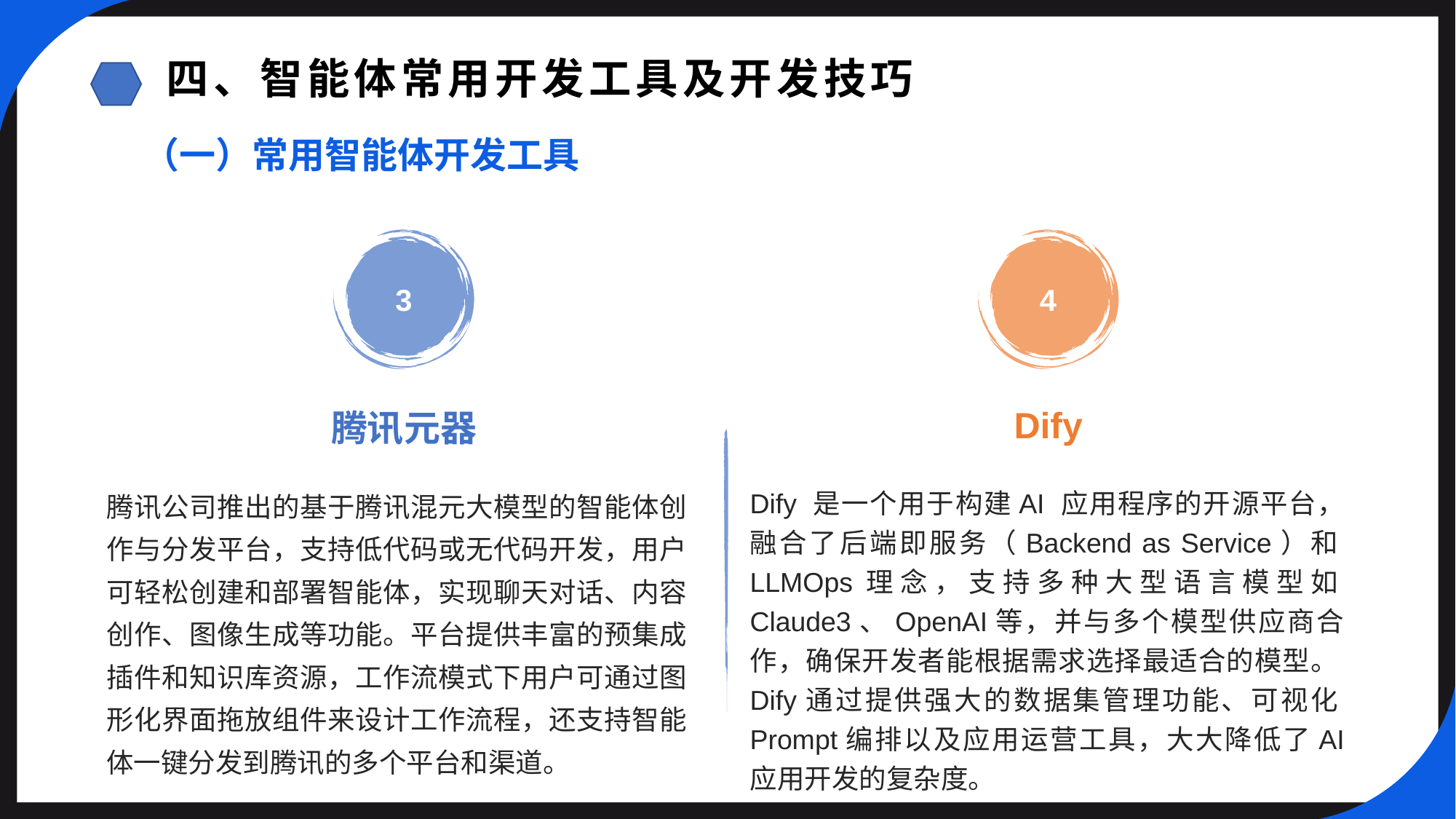

四、智能体常用开发工具及开发技巧
（一）常用智能体开发工具
3
4
Dify
腾讯元器

腾讯公司推出的基于腾讯混元大模型的智能体创作与分发平台，支持低代码或无代码开发，用户可轻松创建和部署智能体，实现聊天对话、内容创作、图像生成等功能。平台提供丰富的预集成插件和知识库资源，工作流模式下用户可通过图形化界面拖放组件来设计工作流程，还支持智能体一键分发到腾讯的多个平台和渠道。
Dify 是一个用于构建AI 应用程序的开源平台， 融合了后端即服务（Backend as Service）和LLMOps理念，支持多种大型语言模型如Claude3、OpenAI等，并与多个模型供应商合作，确保开发者能根据需求选择最适合的模型。Dify通过提供强大的数据集管理功能、可视化Prompt编排以及应用运营工具，大大降低了AI 应用开发的复杂度。